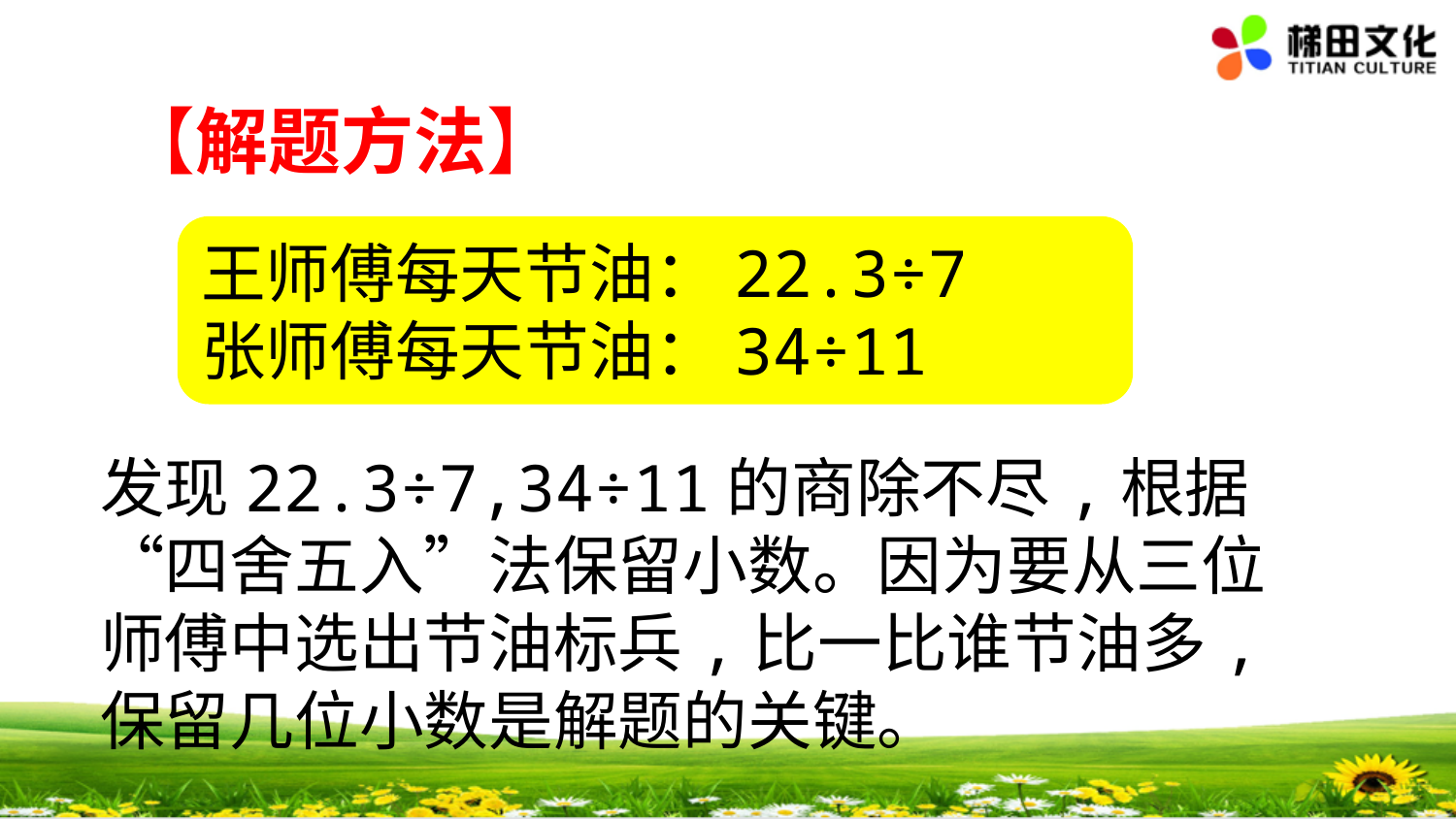

【解题方法】
王师傅每天节油：22.3÷7
张师傅每天节油：34÷11
发现22.3÷7,34÷11的商除不尽,根据“四舍五入”法保留小数。因为要从三位师傅中选出节油标兵,比一比谁节油多,保留几位小数是解题的关键。